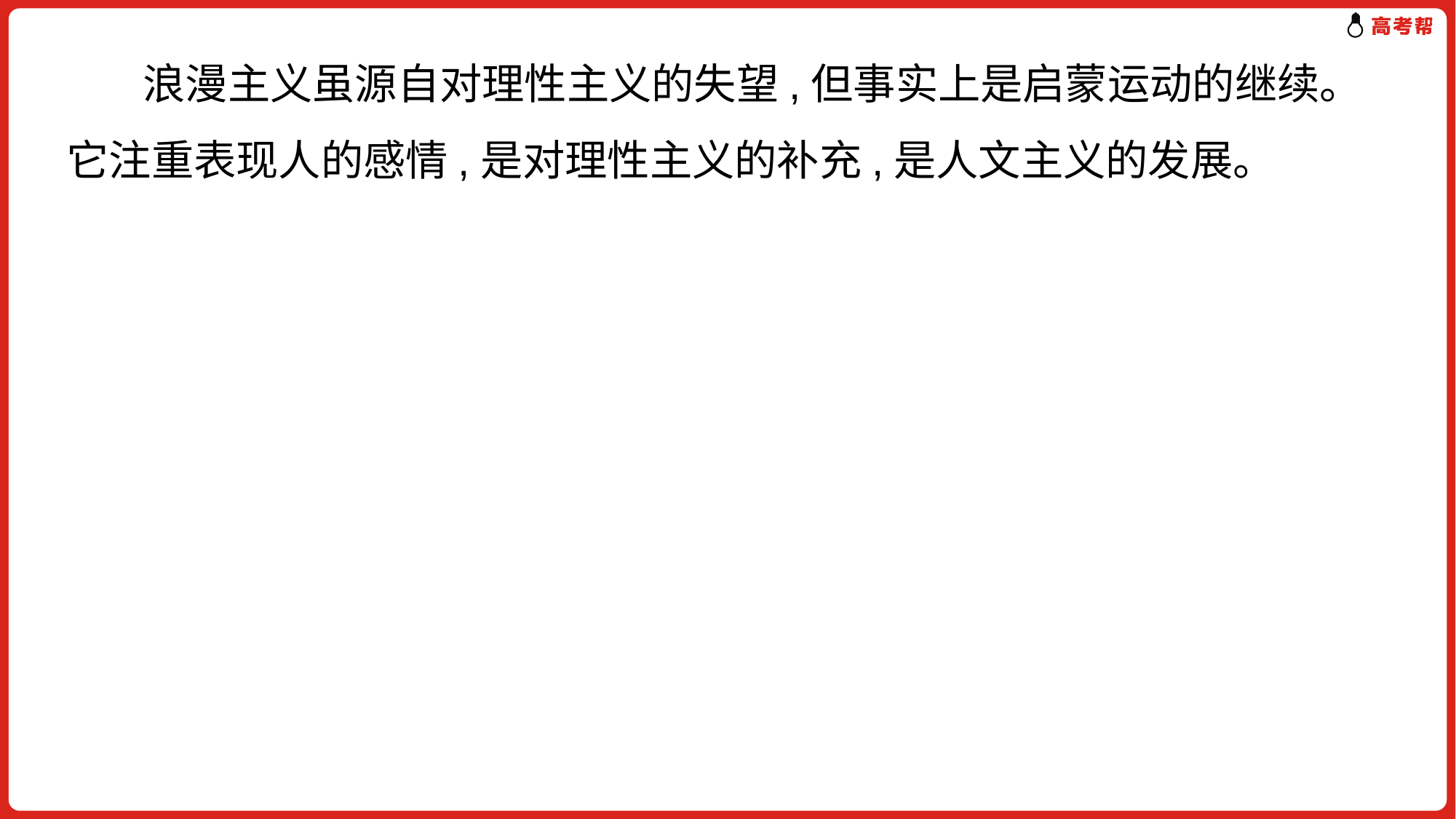

浪漫主义虽源自对理性主义的失望,但事实上是启蒙运动的继续。它注重表现人的感情,是对理性主义的补充,是人文主义的发展。